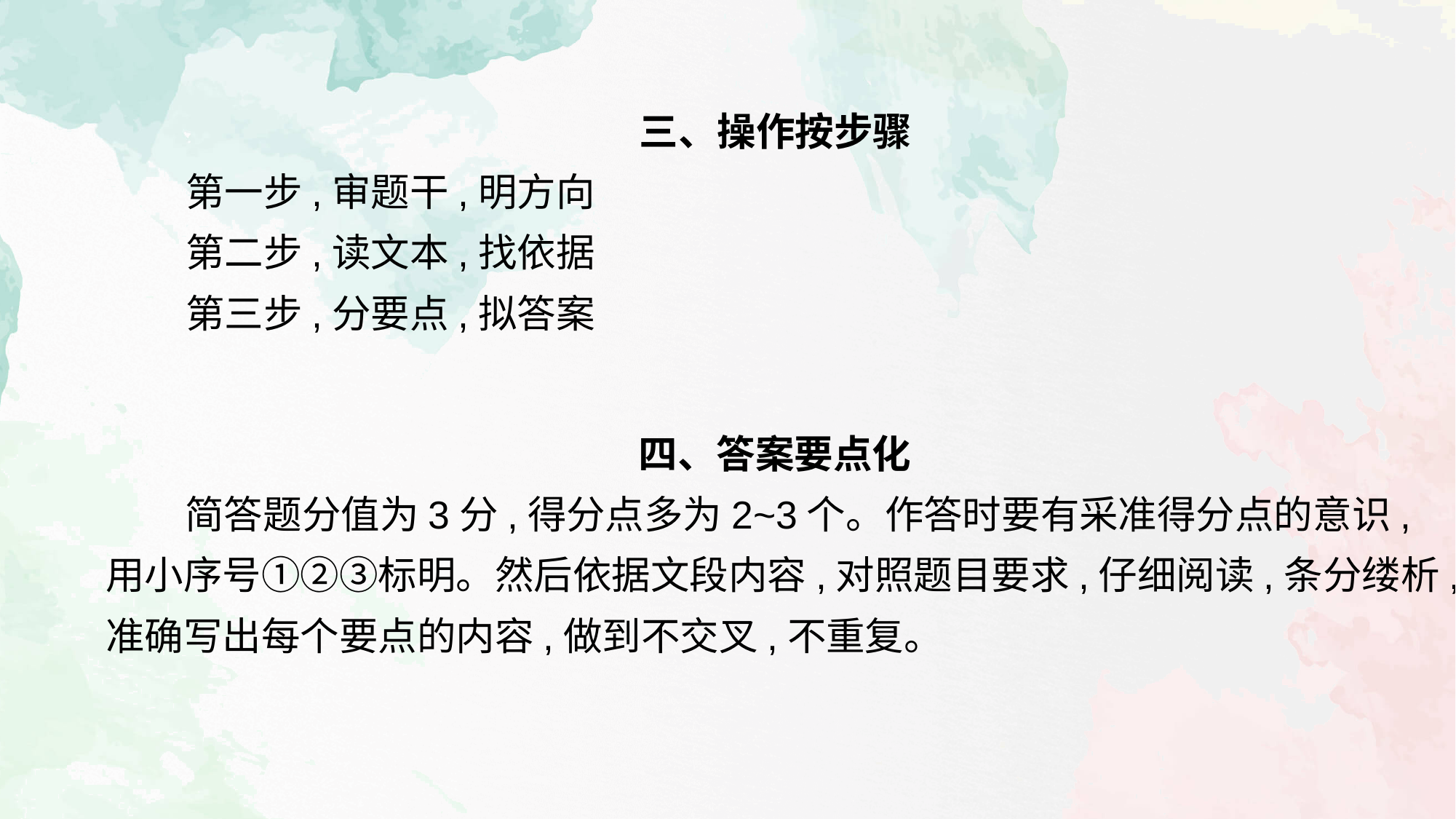

三、操作按步骤
第一步,审题干,明方向
第二步,读文本,找依据
第三步,分要点,拟答案

四、答案要点化
简答题分值为3分,得分点多为2~3个。作答时要有采准得分点的意识,用小序号①②③标明。然后依据文段内容,对照题目要求,仔细阅读,条分缕析,准确写出每个要点的内容,做到不交叉,不重复。